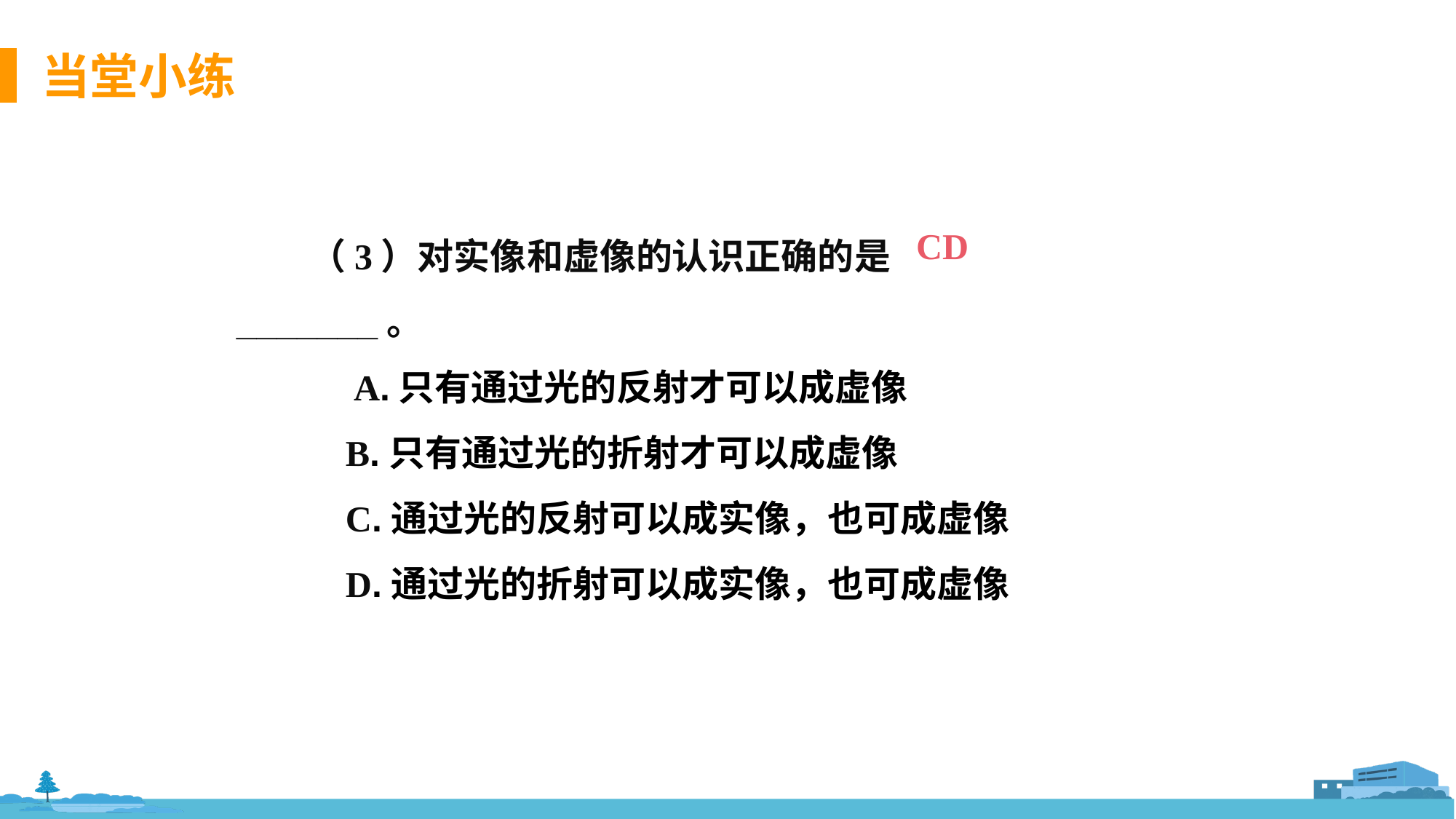

（3）对实像和虚像的认识正确的是_______。
   A.只有通过光的反射才可以成虚像
  B.只有通过光的折射才可以成虚像
  C.通过光的反射可以成实像，也可成虚像
  D.通过光的折射可以成实像，也可成虚像
CD